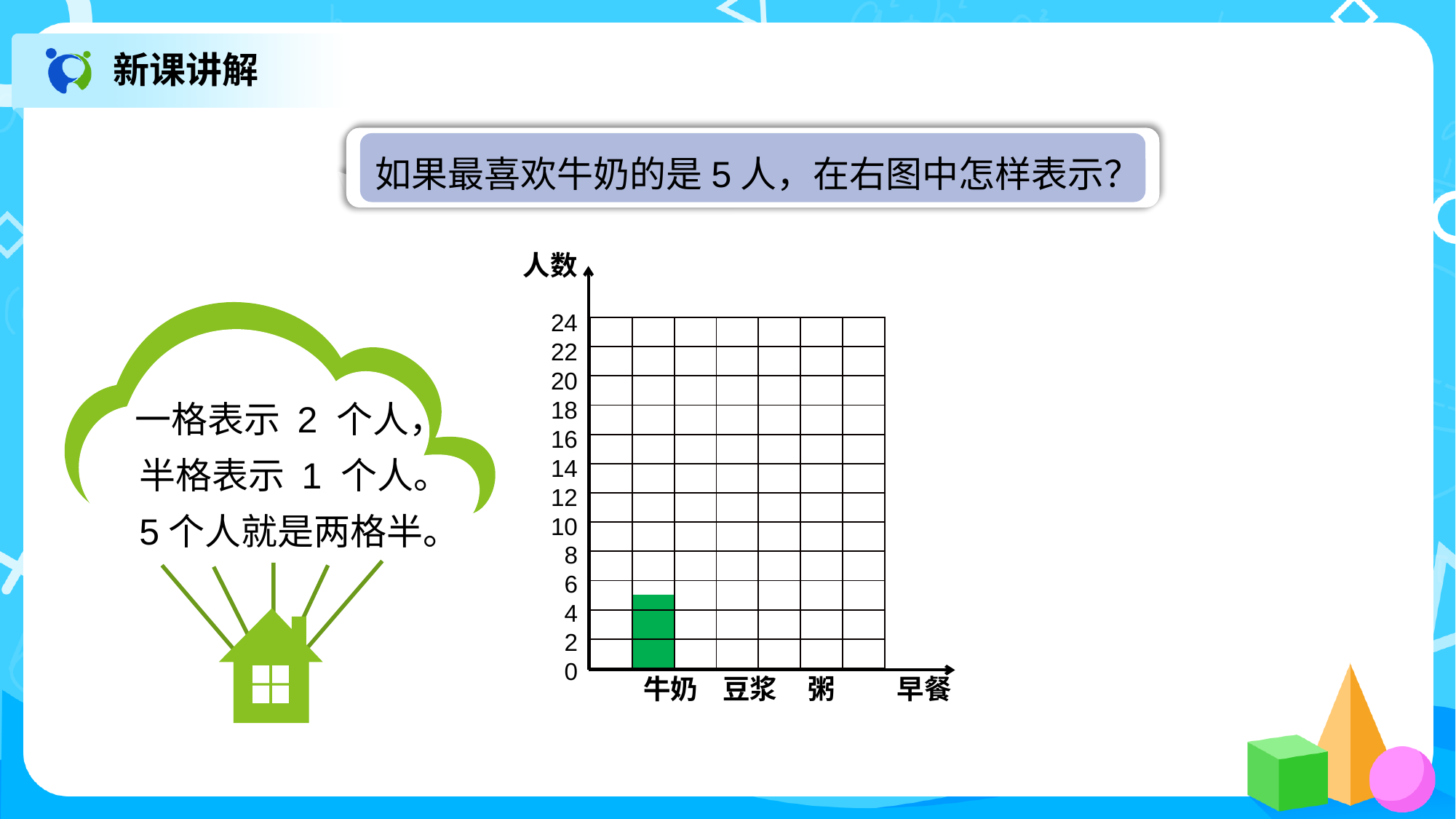

新课讲解

如果最喜欢牛奶的是5人，在右图中怎样表示？
人数

24
22
20
18
16
14
12
10
8
6
4
2
0
|  |  |  |  |  |  |  |
| --- | --- | --- | --- | --- | --- | --- |
|  |  |  |  |  |  |  |
|  |  |  |  |  |  |  |
|  |  |  |  |  |  |  |
|  |  |  |  |  |  |  |
|  |  |  |  |  |  |  |
|  |  |  |  |  |  |  |
|  |  |  |  |  |  |  |
|  |  |  |  |  |  |  |
|  |  |  |  |  |  |  |
|  |  |  |  |  |  |  |
|  |  |  |  |  |  |  |
一格表示 2 个人，
半格表示 1 个人。
5个人就是两格半。

 牛奶    豆浆     粥          早餐